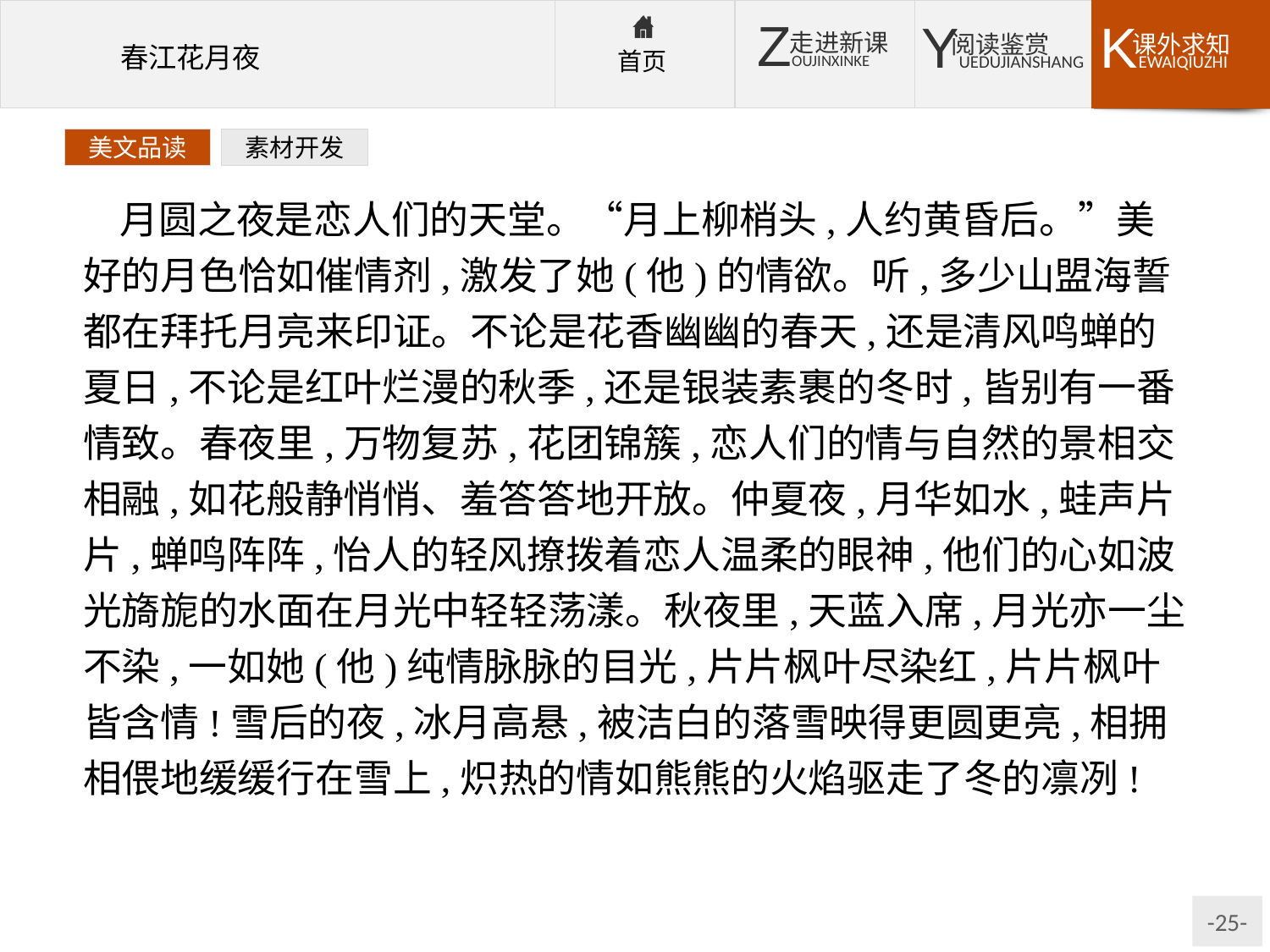

美文品读
素材开发
月圆之夜是恋人们的天堂。“月上柳梢头,人约黄昏后。”美好的月色恰如催情剂,激发了她(他)的情欲。听,多少山盟海誓都在拜托月亮来印证。不论是花香幽幽的春天,还是清风鸣蝉的夏日,不论是红叶烂漫的秋季,还是银装素裹的冬时,皆别有一番情致。春夜里,万物复苏,花团锦簇,恋人们的情与自然的景相交相融,如花般静悄悄、羞答答地开放。仲夏夜,月华如水,蛙声片片,蝉鸣阵阵,怡人的轻风撩拨着恋人温柔的眼神,他们的心如波光旖旎的水面在月光中轻轻荡漾。秋夜里,天蓝入席,月光亦一尘不染,一如她(他)纯情脉脉的目光,片片枫叶尽染红,片片枫叶皆含情!雪后的夜,冰月高悬,被洁白的落雪映得更圆更亮,相拥相偎地缓缓行在雪上,炽热的情如熊熊的火焰驱走了冬的凛冽!